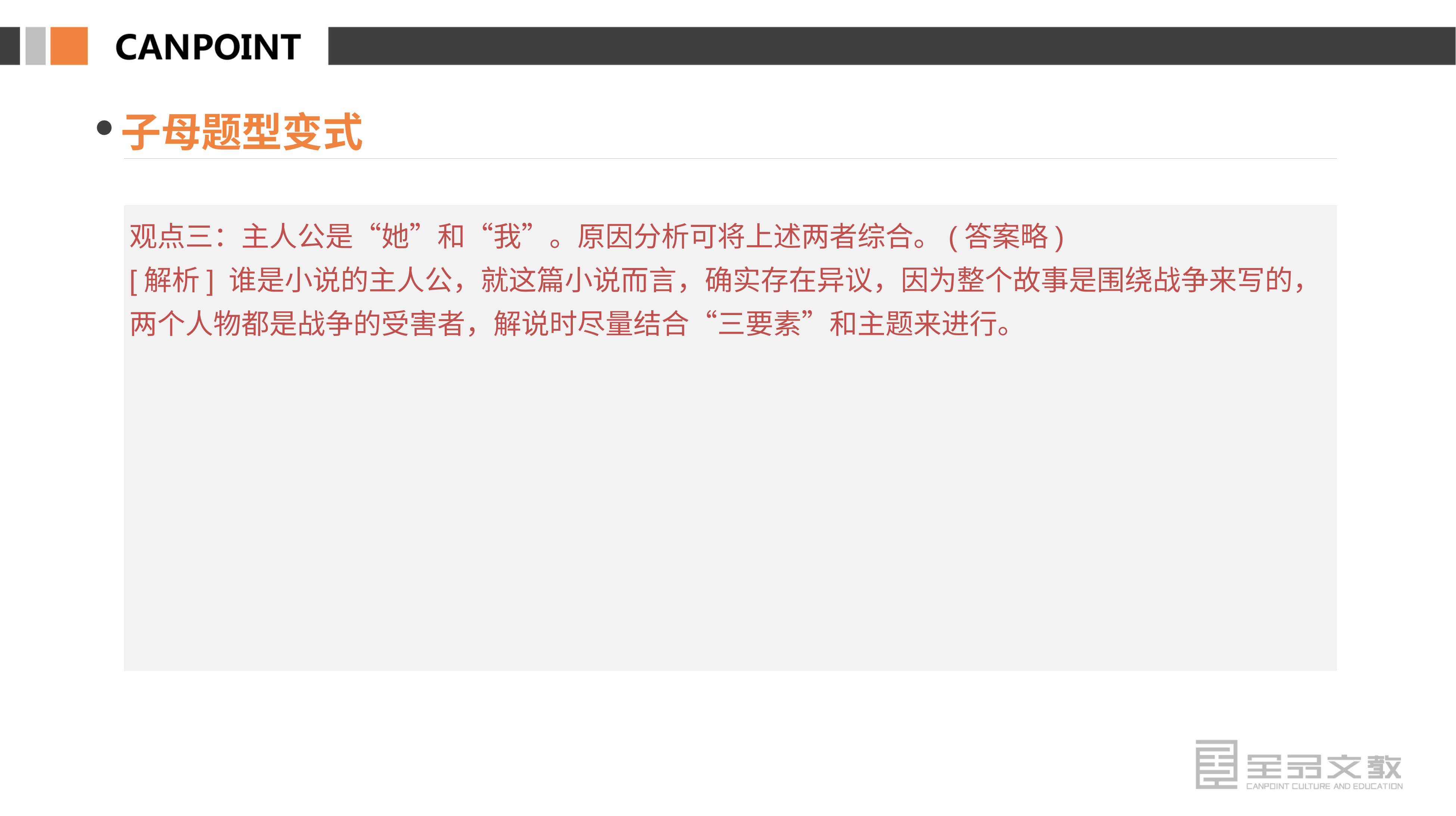

子母题型变式

观点三：主人公是“她”和“我”。原因分析可将上述两者综合。(答案略)
[解析] 谁是小说的主人公，就这篇小说而言，确实存在异议，因为整个故事是围绕战争来写的，两个人物都是战争的受害者，解说时尽量结合“三要素”和主题来进行。